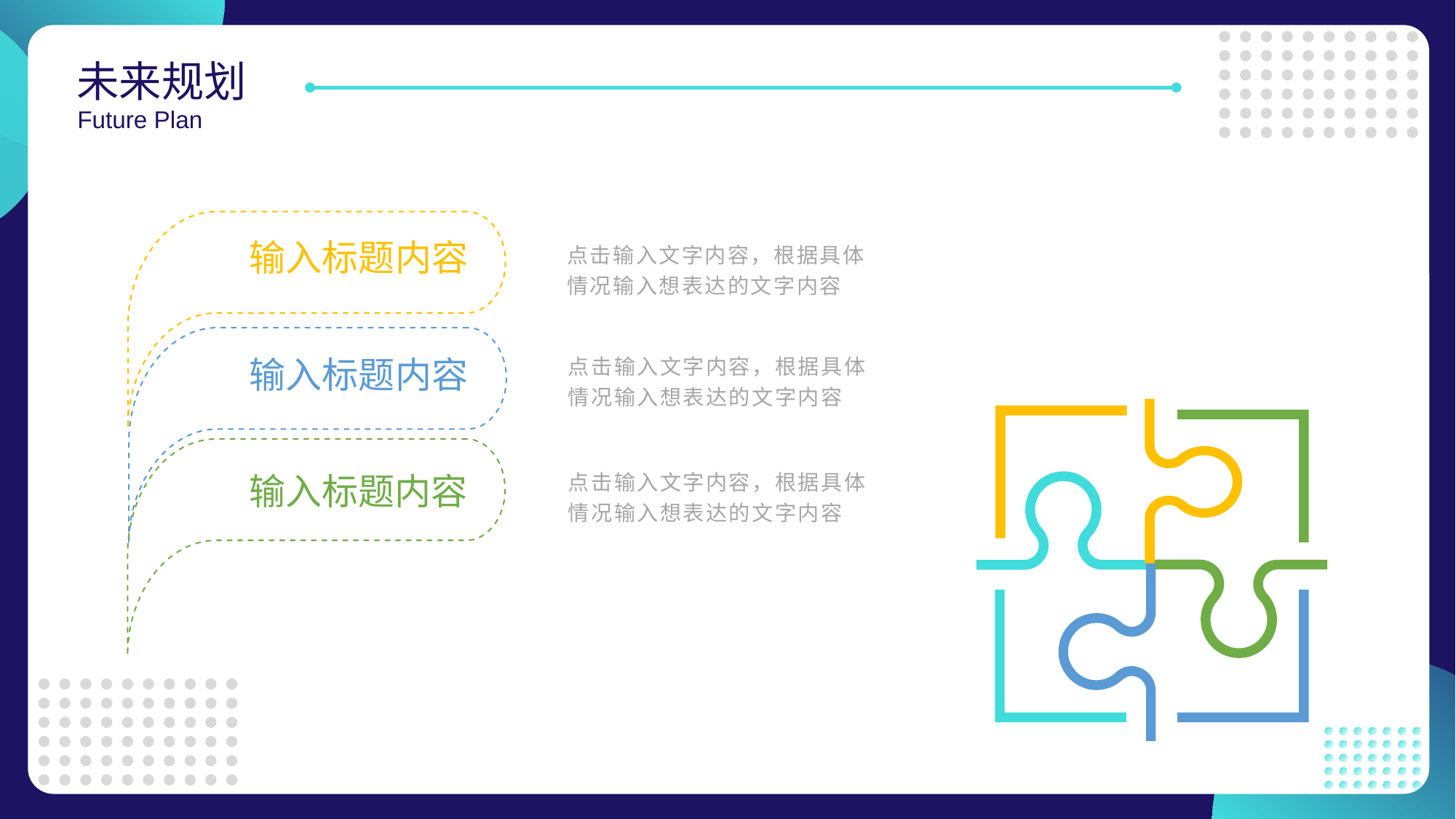

# 未来规划
Future Plan

输入标题内容
点击输入文字内容，根据具体情况输入想表达的文字内容

点击输入文字内容，根据具体情况输入想表达的文字内容
输入标题内容

点击输入文字内容，根据具体情况输入想表达的文字内容
输入标题内容